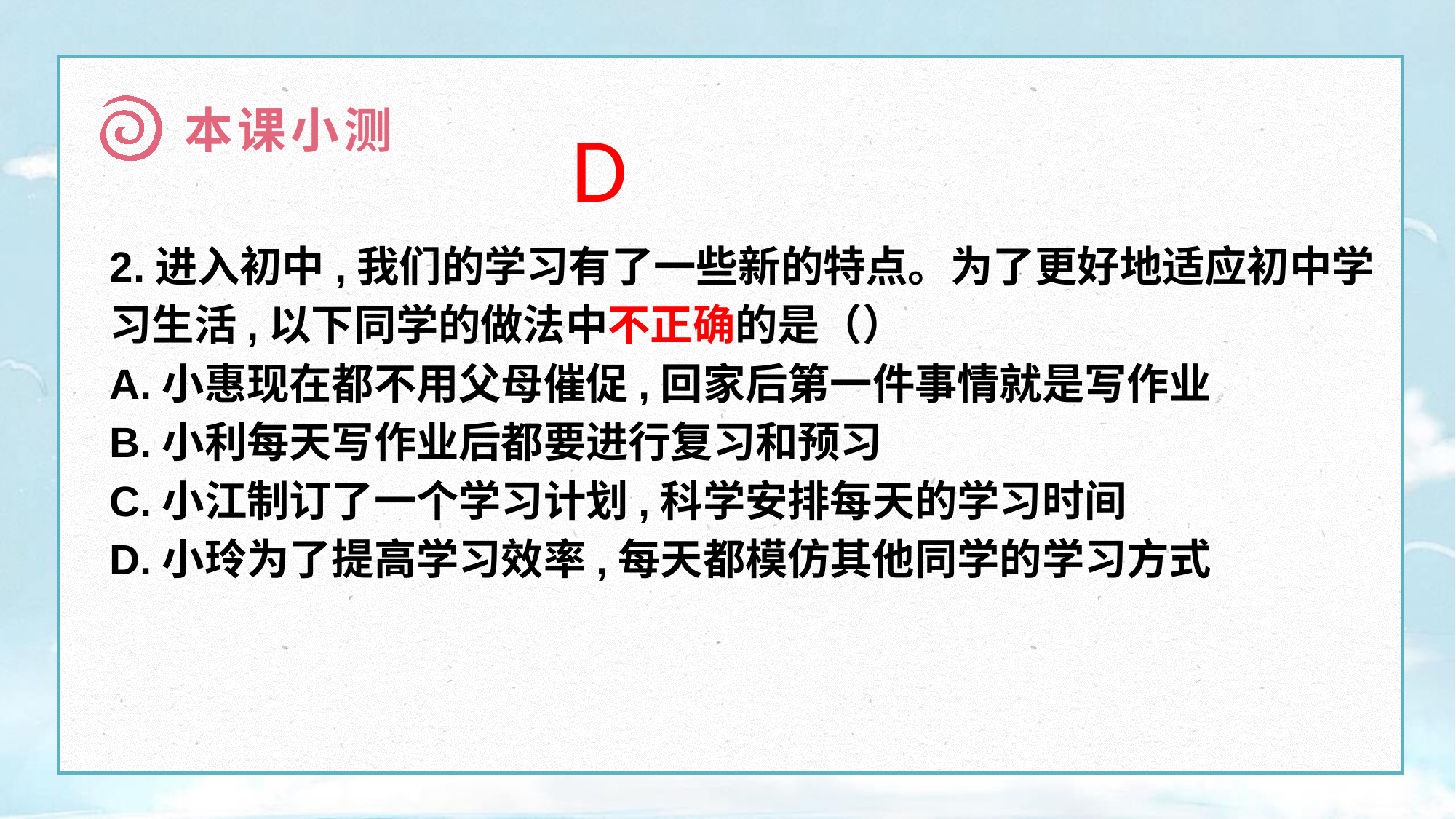

本课小测

D
2.进入初中,我们的学习有了一些新的特点。为了更好地适应初中学习生活,以下同学的做法中不正确的是（）
A.小惠现在都不用父母催促,回家后第一件事情就是写作业
B.小利每天写作业后都要进行复习和预习
C.小江制订了一个学习计划,科学安排每天的学习时间
D.小玲为了提高学习效率,每天都模仿其他同学的学习方式